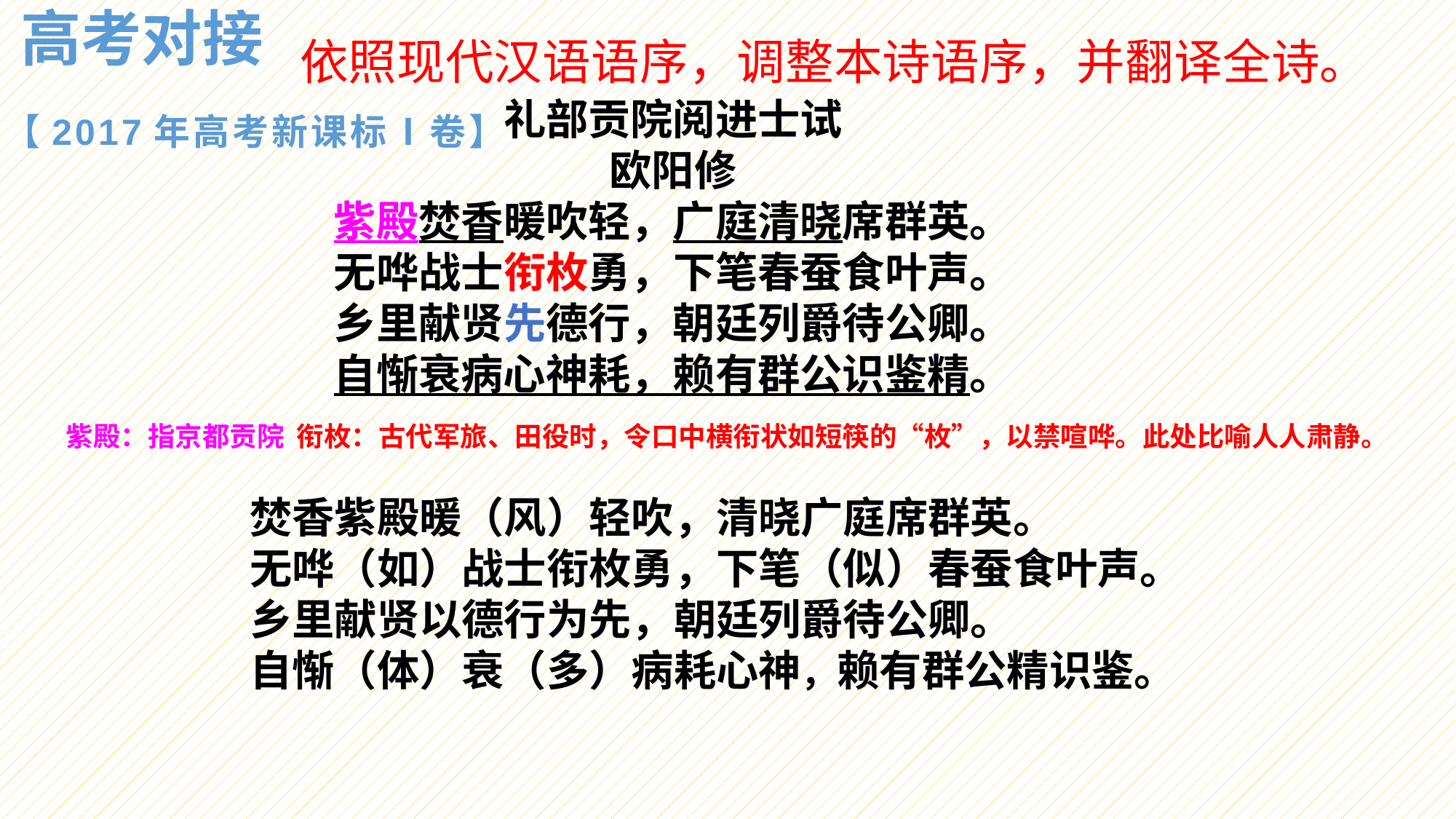

高考对接
# 依照现代汉语语序，调整本诗语序，并翻译全诗。
礼部贡院阅进士试
欧阳修
紫殿焚香暖吹轻，广庭清晓席群英。
无哗战士衔枚勇，下笔春蚕食叶声。
乡里献贤先德行，朝廷列爵待公卿。
自惭衰病心神耗，赖有群公识鉴精。
【2017年高考新课标Ⅰ卷】
紫殿：指京都贡院  衔枚：古代军旅、田役时，令口中横衔状如短筷的“枚”，以禁喧哗。此处比喻人人肃静。
焚香紫殿暖（风）轻吹，清晓广庭席群英。
无哗（如）战士衔枚勇，下笔（似）春蚕食叶声。
乡里献贤以德行为先，朝廷列爵待公卿。
自惭（体）衰（多）病耗心神，赖有群公精识鉴。